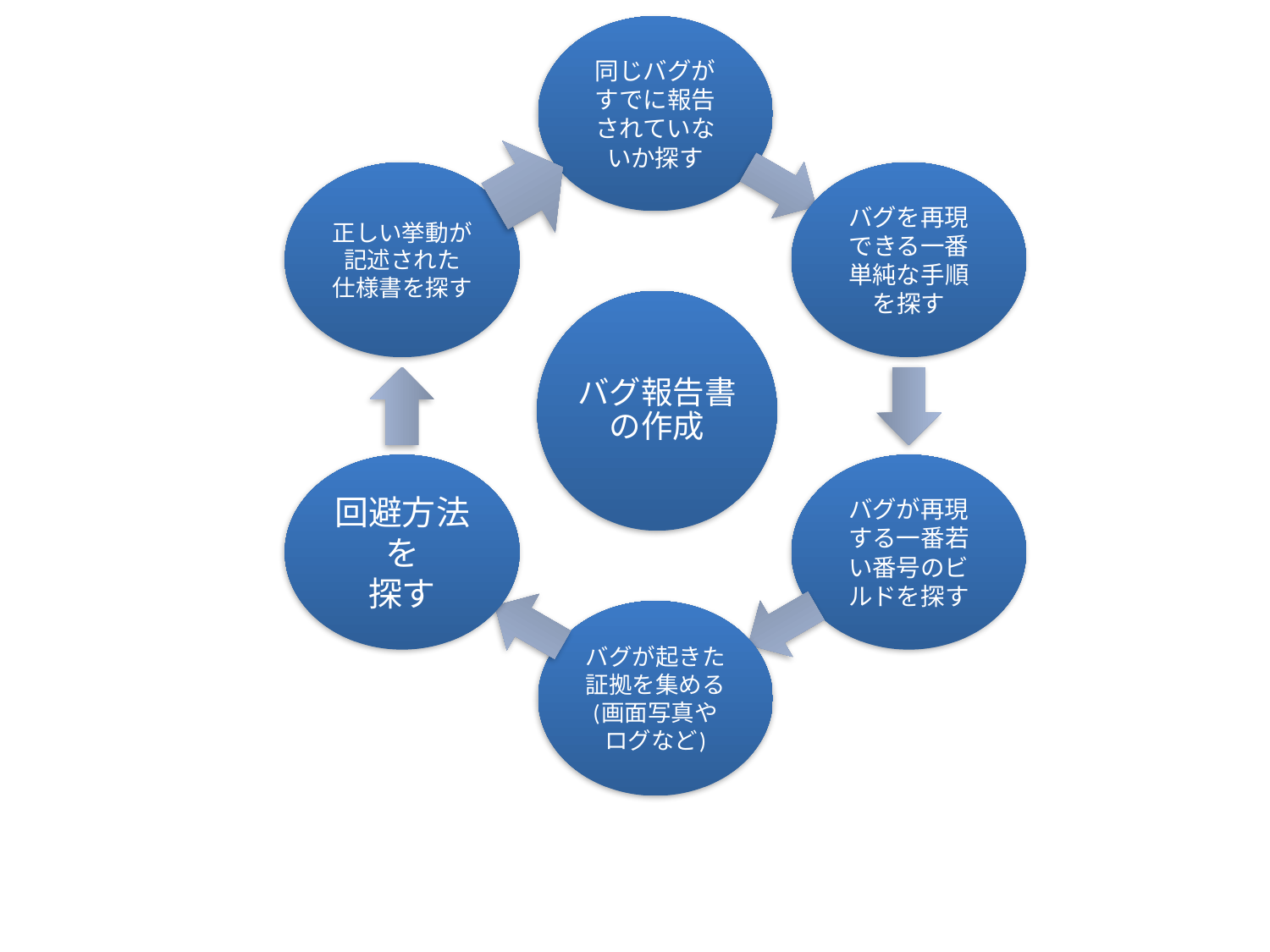

バグを再現
できる一番
単純な手順を探す
バグが再現
する一番若い番号のビルドを探す
バグが起きた証拠を集める
(画面写真やログなど)
同じバグが
すでに報告
されていないか探す
回避方法を
探す
正しい挙動が記述された
仕様書を探す

バグ報告書の作成